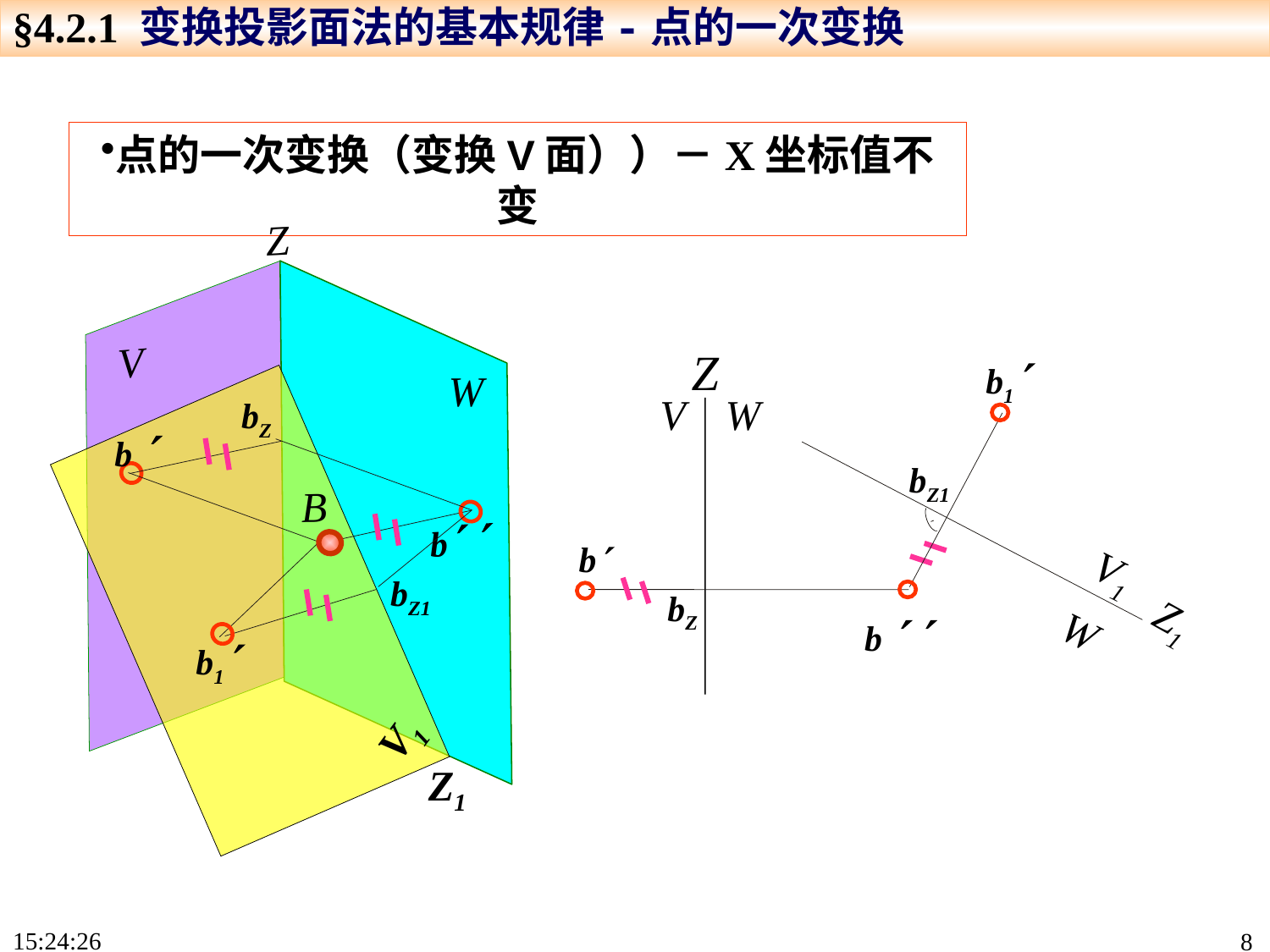

§4.2.1 变换投影面法的基本规律-点的一次变换
点的一次变换（变换V面））－X坐标值不变
Z

V
Z
W
V

b′

bZ

Z1
b1′
W

bZ

V1

b ′

bZ1

B

b′ ′

V1
W

bZ1

b ′ ′

b1′
Z1
15:24:26
8